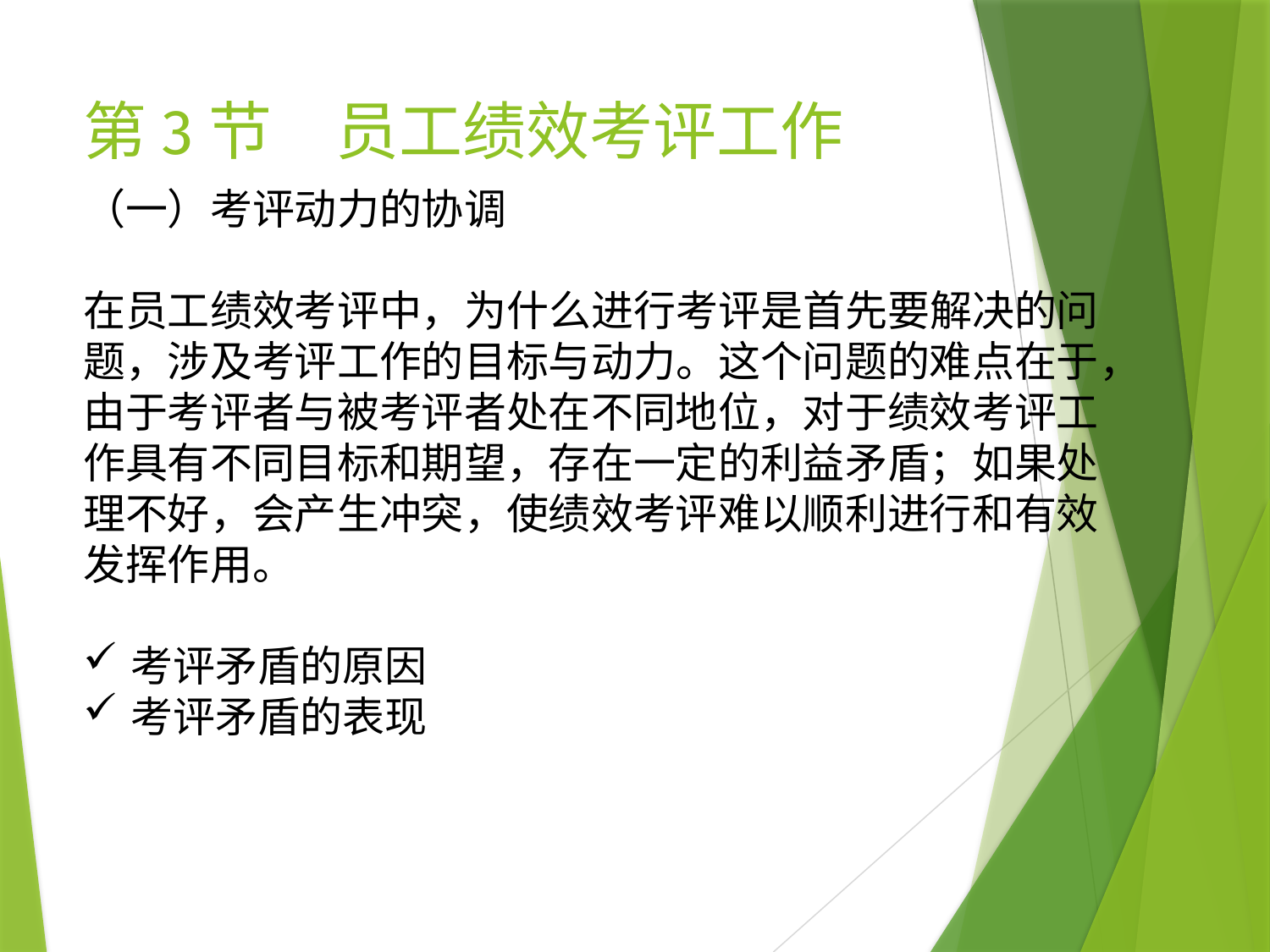

# 第3节　员工绩效考评工作
（一）考评动力的协调

在员工绩效考评中，为什么进行考评是首先要解决的问题，涉及考评工作的目标与动力。这个问题的难点在于，由于考评者与被考评者处在不同地位，对于绩效考评工作具有不同目标和期望，存在一定的利益矛盾；如果处理不好，会产生冲突，使绩效考评难以顺利进行和有效发挥作用。

考评矛盾的原因
考评矛盾的表现